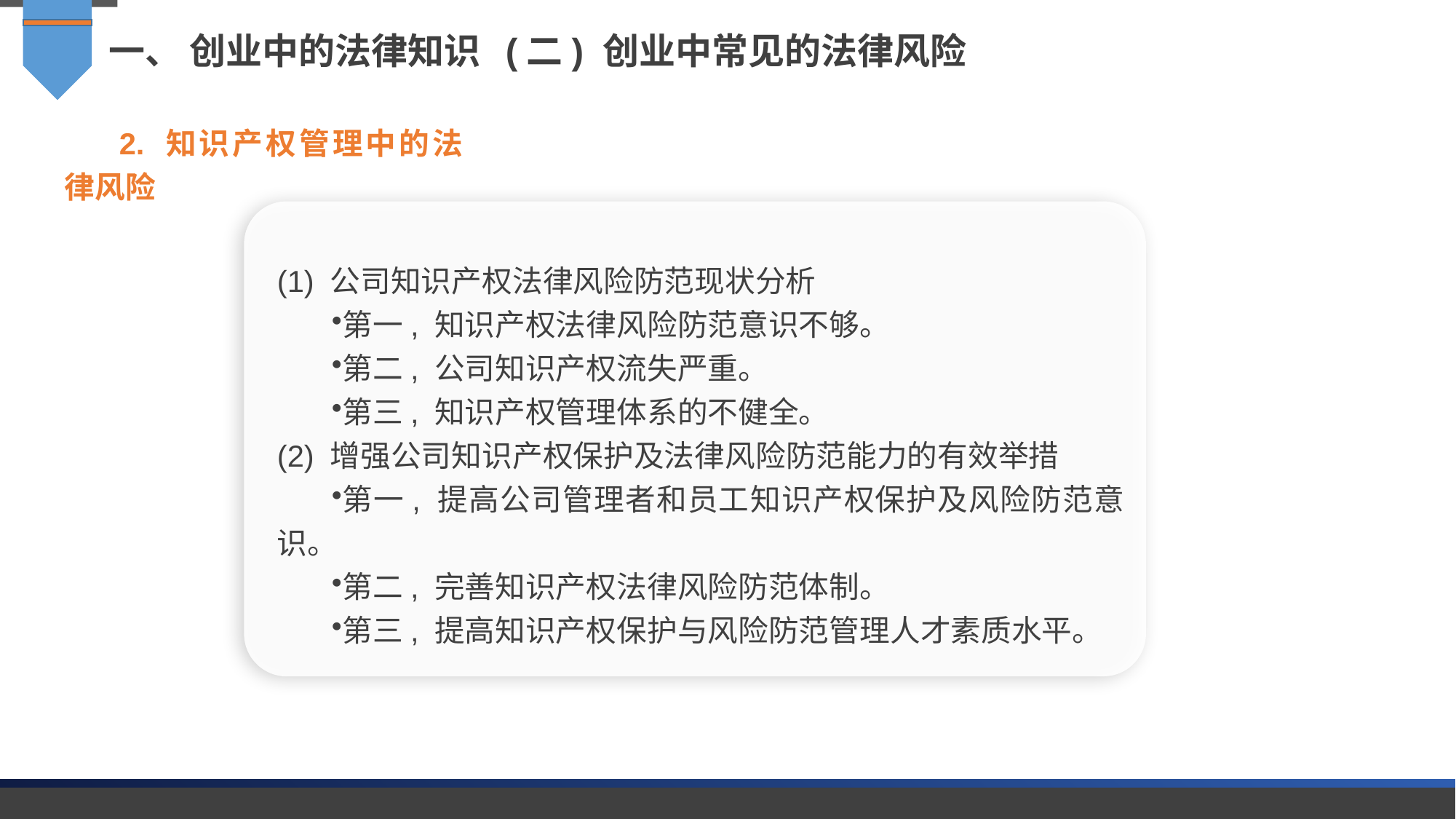

一、 创业中的法律知识  (二) 创业中常见的法律风险
2. 知识产权管理中的法律风险

(1) 公司知识产权法律风险防范现状分析
第一, 知识产权法律风险防范意识不够。
第二, 公司知识产权流失严重。
第三, 知识产权管理体系的不健全。
(2) 增强公司知识产权保护及法律风险防范能力的有效举措
第一, 提高公司管理者和员工知识产权保护及风险防范意识。
第二, 完善知识产权法律风险防范体制。
第三, 提高知识产权保护与风险防范管理人才素质水平。